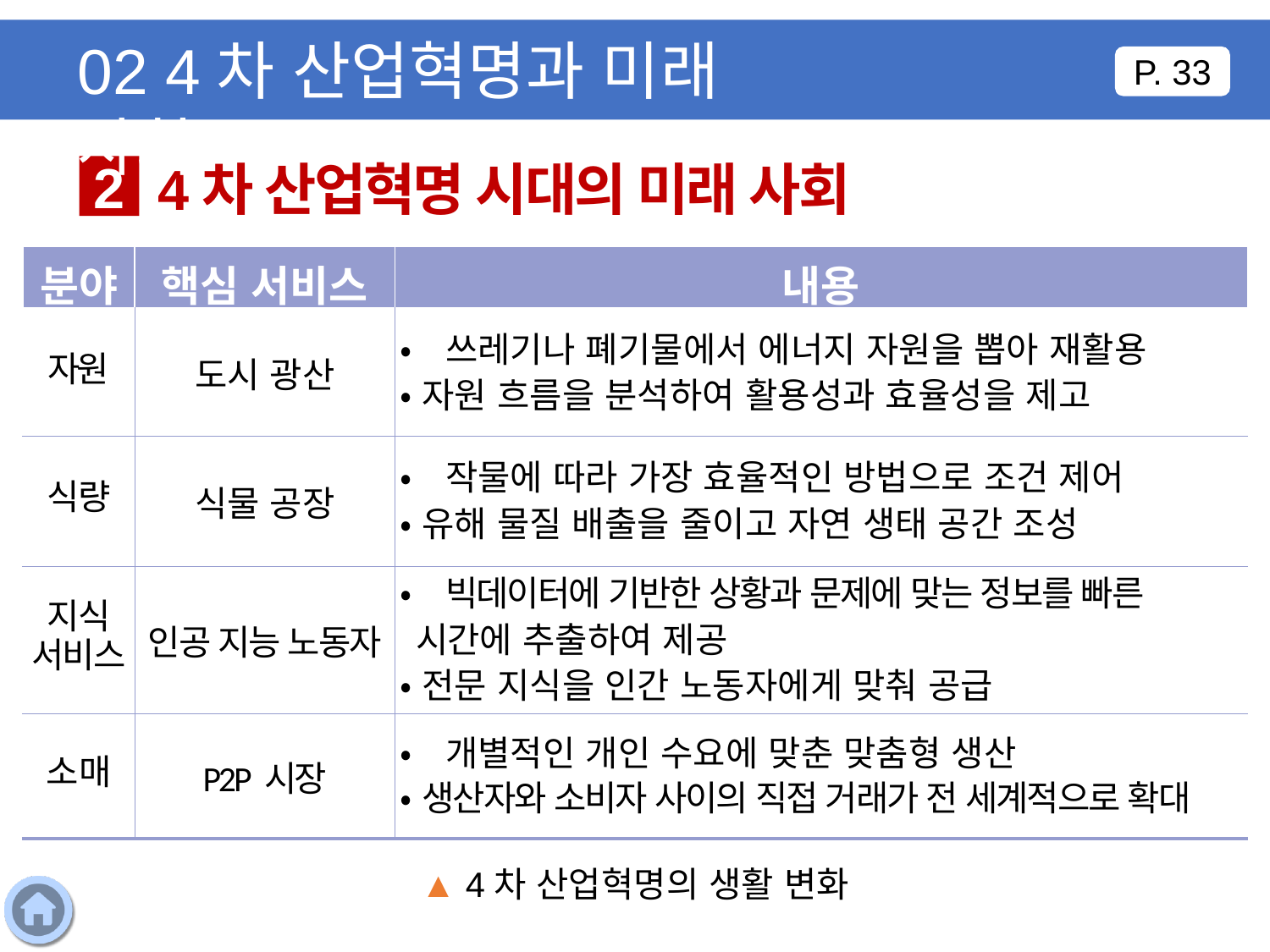

02 4차 산업혁명과 미래 사회
P. 33
4차 산업혁명 시대의 미래 사회
2
| 분야 | 핵심 서비스 | 내용 |
| --- | --- | --- |
| 자원 | 도시 광산 | •쓰레기나 폐기물에서 에너지 자원을 뽑아 재활용 •자원 흐름을 분석하여 활용성과 효율성을 제고 |
| 식량 | 식물 공장 | •작물에 따라 가장 효율적인 방법으로 조건 제어 •유해 물질 배출을 줄이고 자연 생태 공간 조성 |
| 지식 서비스 | 인공 지능 노동자 | •빅데이터에 기반한 상황과 문제에 맞는 정보를 빠른 시간에 추출하여 제공 •전문 지식을 인간 노동자에게 맞춰 공급 |
| 소매 | P2P 시장 | •개별적인 개인 수요에 맞춘 맞춤형 생산 •생산자와 소비자 사이의 직접 거래가 전 세계적으로 확대 |
▲ 4차 산업혁명의 생활 변화